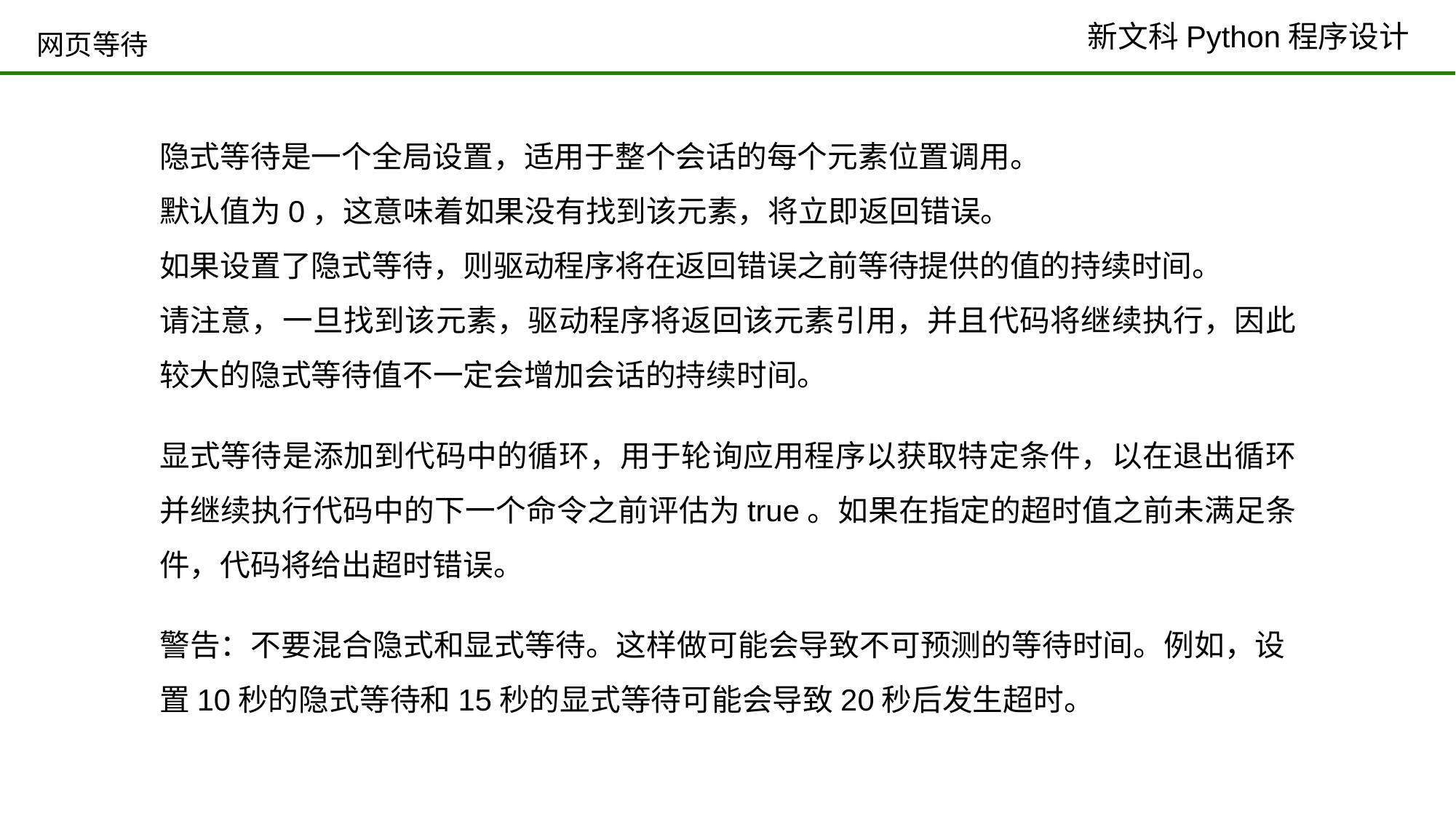

# 网页等待
隐式等待是一个全局设置，适用于整个会话的每个元素位置调用。
默认值为0，这意味着如果没有找到该元素，将立即返回错误。
如果设置了隐式等待，则驱动程序将在返回错误之前等待提供的值的持续时间。
请注意，一旦找到该元素，驱动程序将返回该元素引用，并且代码将继续执行，因此较大的隐式等待值不一定会增加会话的持续时间。
显式等待是添加到代码中的循环，用于轮询应用程序以获取特定条件，以在退出循环并继续执行代码中的下一个命令之前评估为true。如果在指定的超时值之前未满足条件，代码将给出超时错误。
警告：不要混合隐式和显式等待。这样做可能会导致不可预测的等待时间。例如，设置10秒的隐式等待和15秒的显式等待可能会导致20秒后发生超时。